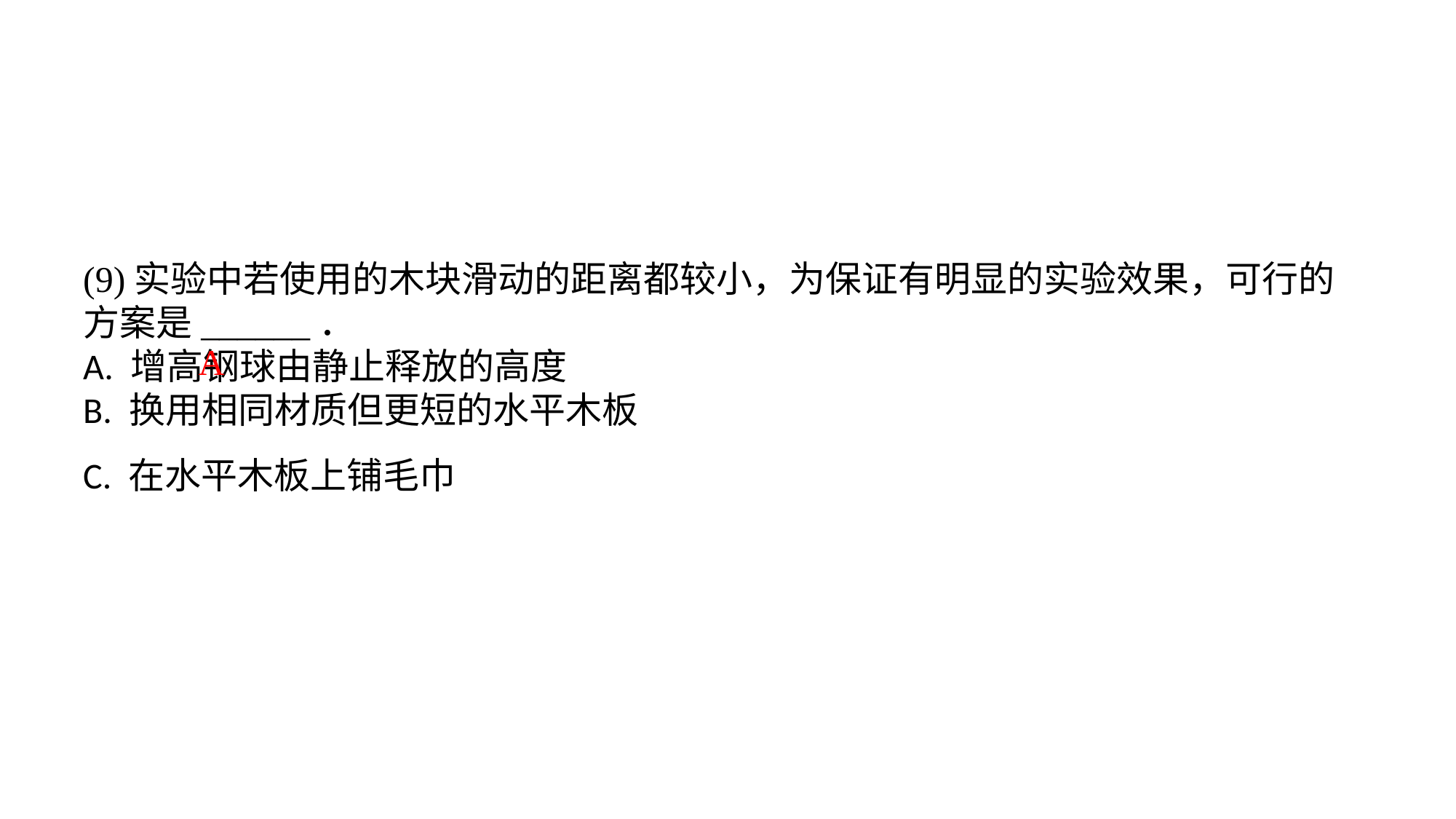

(9)实验中若使用的木块滑动的距离都较小，为保证有明显的实验效果，可行的方案是______．A. 增高钢球由静止释放的高度B. 换用相同材质但更短的水平木板C. 在水平木板上铺毛巾
A